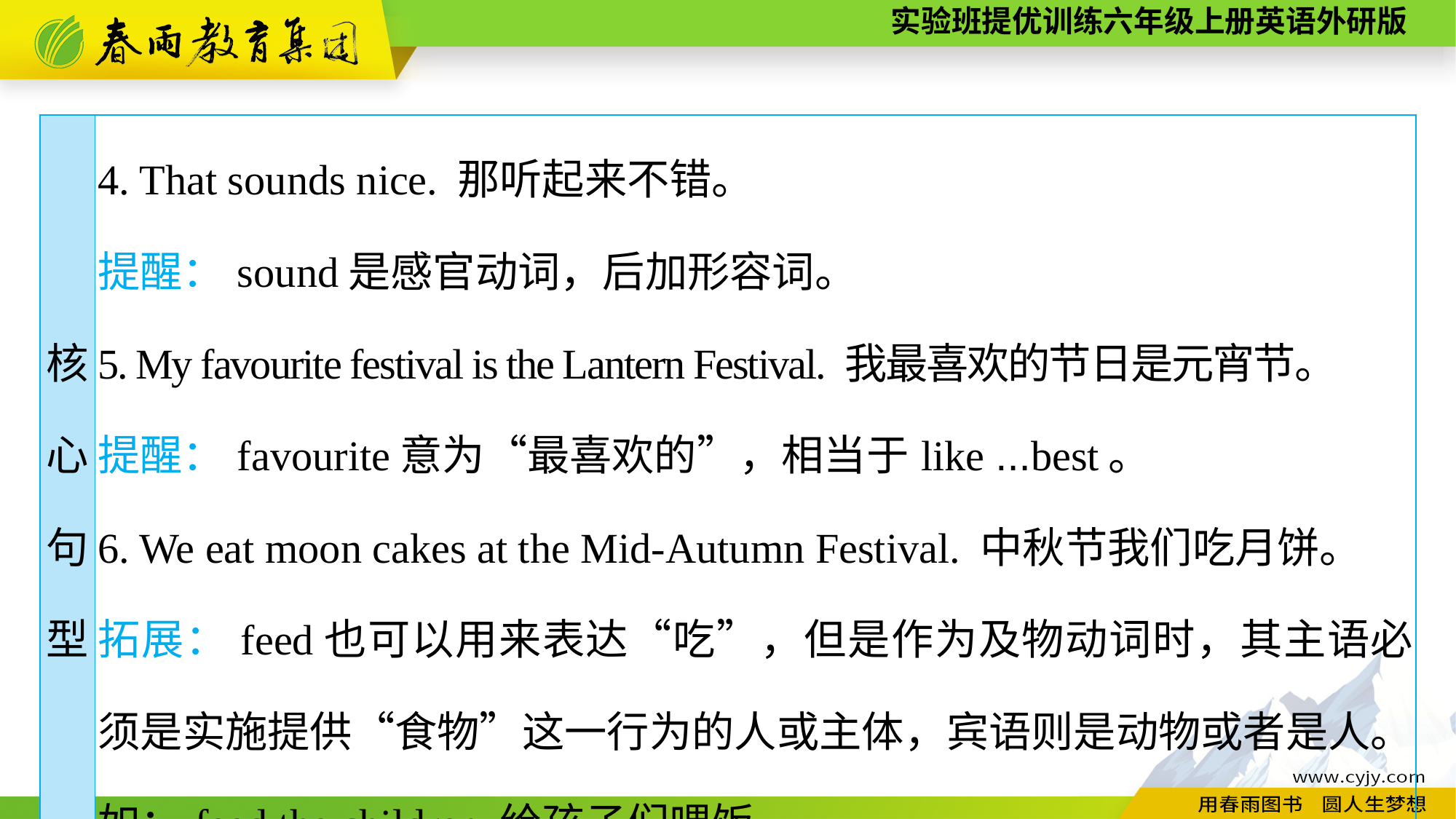

| 核 心 句 型 | 4. That sounds nice. 那听起来不错。 提醒：sound是感官动词，后加形容词。 5. My favourite festival is the Lantern Festival. 我最喜欢的节日是元宵节。 提醒：favourite意为“最喜欢的”，相当于like ...best。 6. We eat moon cakes at the Mid-Autumn Festival. 中秋节我们吃月饼。 拓展：feed也可以用来表达“吃”，但是作为及物动词时，其主语必须是实施提供“食物”这一行为的人或主体，宾语则是动物或者是人。如：feed the children 给孩子们喂饭 |
| --- | --- |